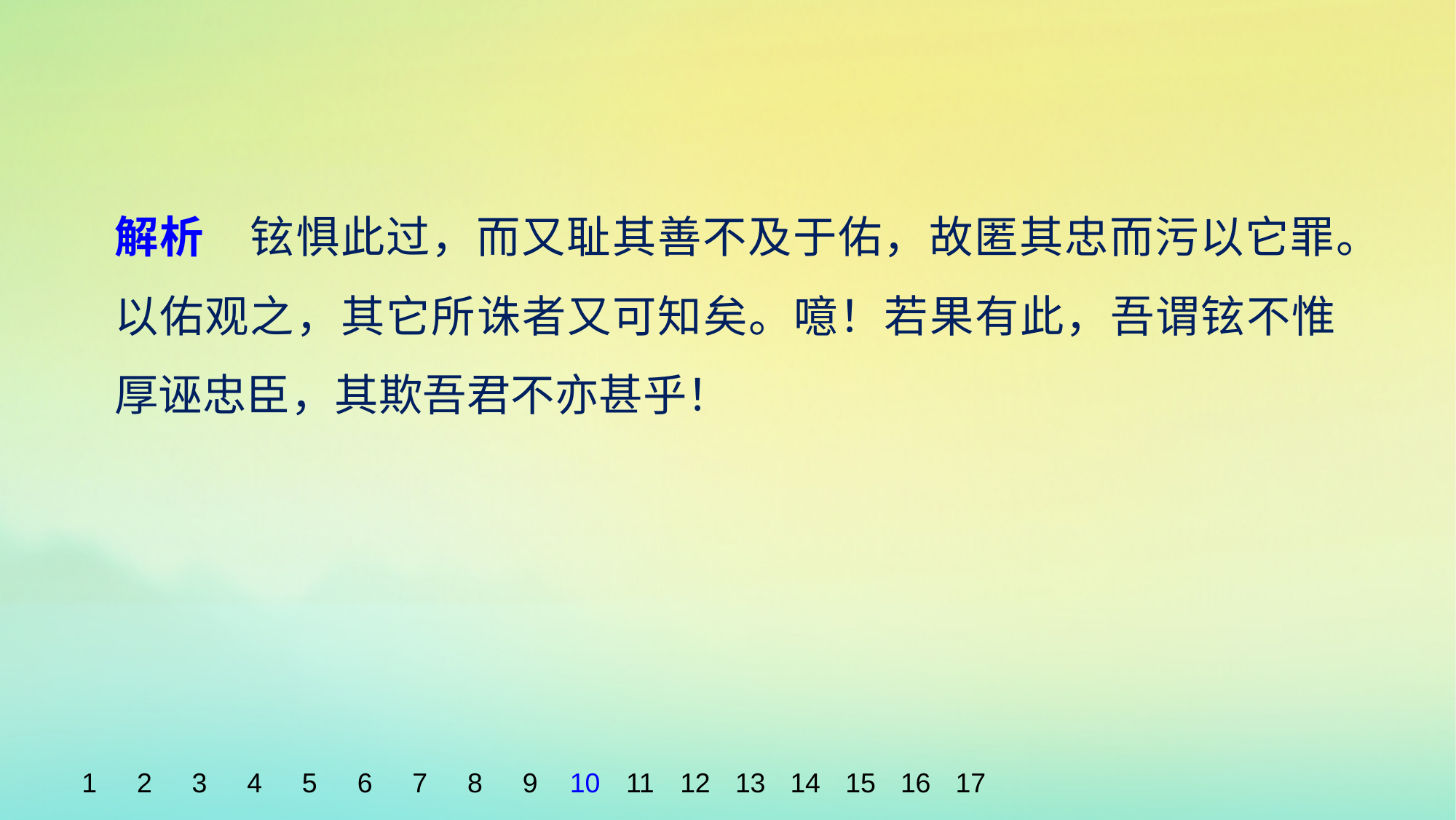

解析　铉惧此过，而又耻其善不及于佑，故匿其忠而污以它罪。以佑观之，其它所诛者又可知矣。噫！若果有此，吾谓铉不惟厚诬忠臣，其欺吾君不亦甚乎！
1
2
3
4
5
6
7
8
9
10
11
12
13
14
15
16
17